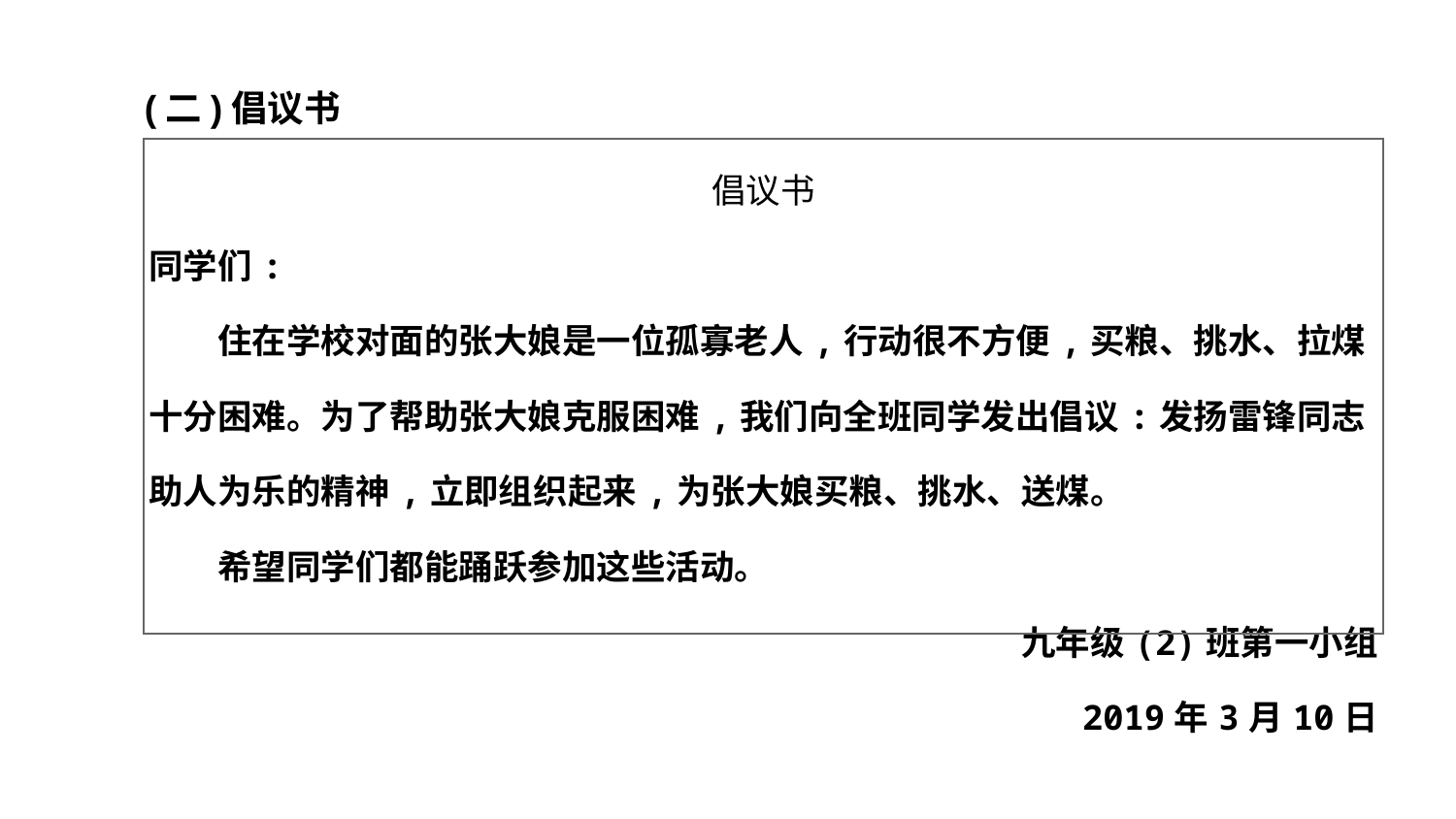

(二)倡议书
| 倡议书 同学们: 　　住在学校对面的张大娘是一位孤寡老人,行动很不方便,买粮、挑水、拉煤十分困难。为了帮助张大娘克服困难,我们向全班同学发出倡议:发扬雷锋同志助人为乐的精神,立即组织起来,为张大娘买粮、挑水、送煤。 　　希望同学们都能踊跃参加这些活动。 九年级(2)班第一小组 2019年3月10日 |
| --- |